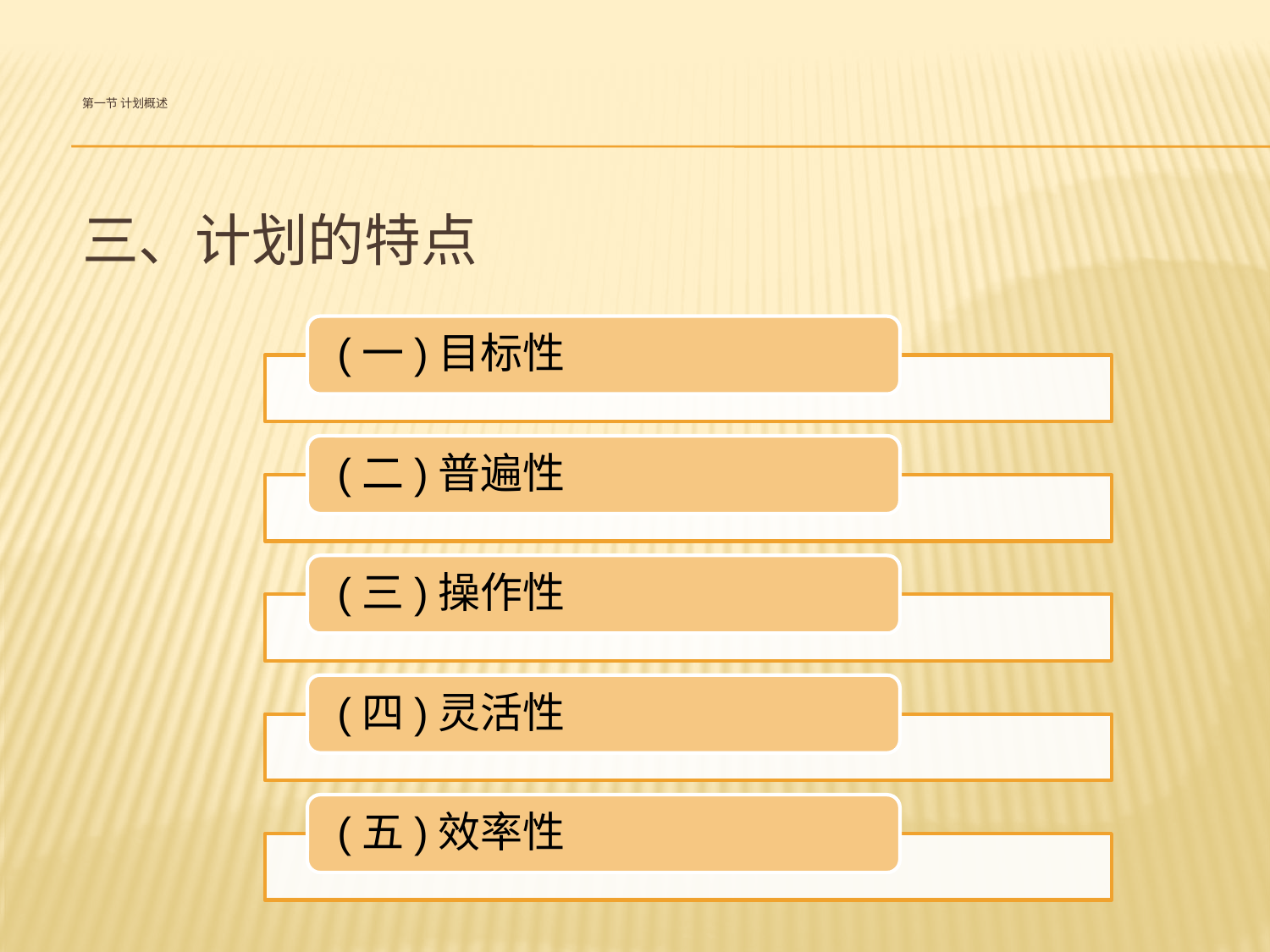

# 第一节 计划概述
三、计划的特点

(一)目标性
(二)普遍性
(三)操作性
(四)灵活性
(五)效率性